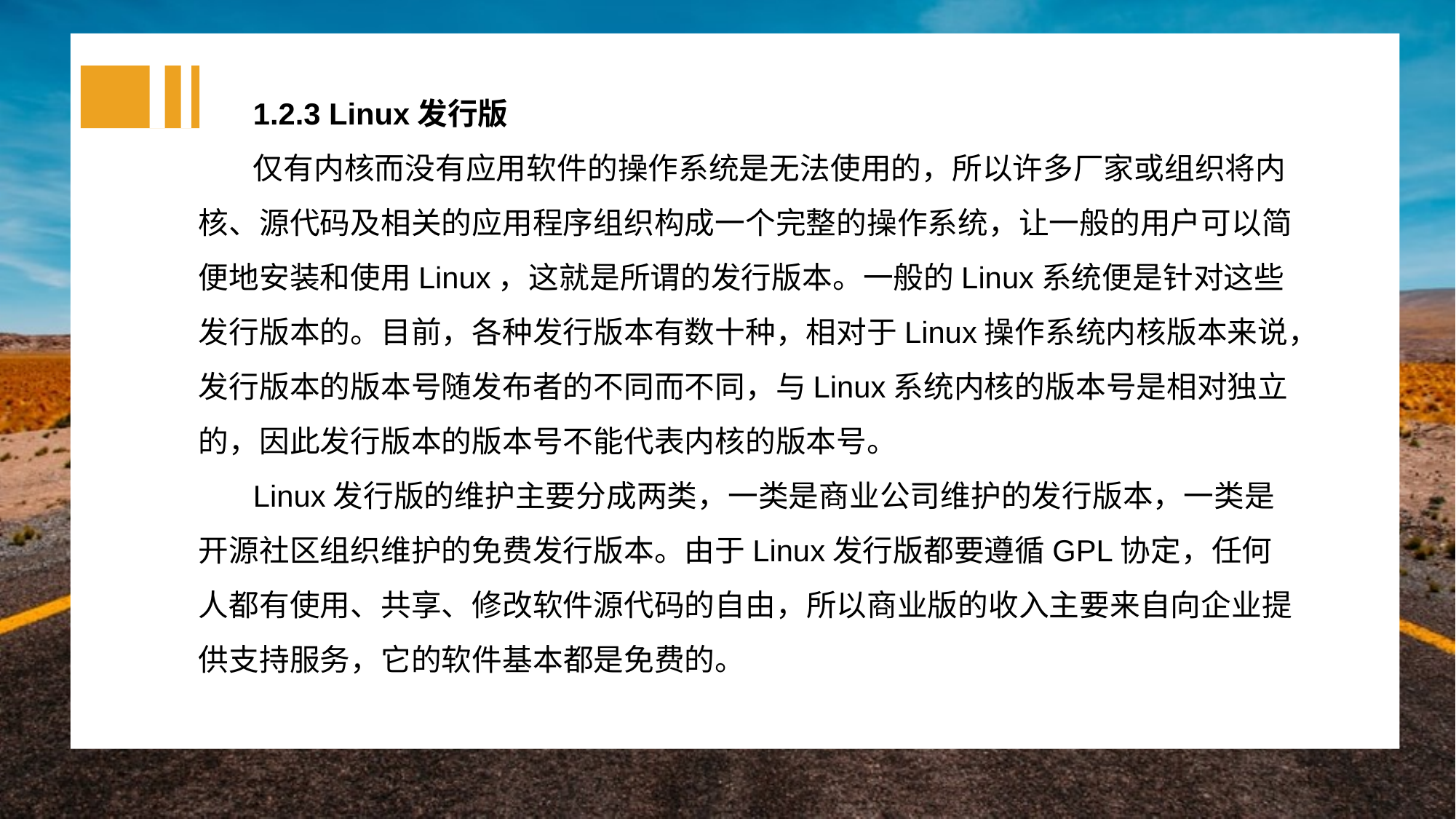

1.2.3 Linux发行版
仅有内核而没有应用软件的操作系统是无法使用的，所以许多厂家或组织将内核、源代码及相关的应用程序组织构成一个完整的操作系统，让一般的用户可以简便地安装和使用Linux，这就是所谓的发行版本。一般的Linux系统便是针对这些发行版本的。目前，各种发行版本有数十种，相对于Linux操作系统内核版本来说，发行版本的版本号随发布者的不同而不同，与Linux系统内核的版本号是相对独立的，因此发行版本的版本号不能代表内核的版本号。
Linux发行版的维护主要分成两类，一类是商业公司维护的发行版本，一类是开源社区组织维护的免费发行版本。由于Linux发行版都要遵循GPL协定，任何人都有使用、共享、修改软件源代码的自由，所以商业版的收入主要来自向企业提供支持服务，它的软件基本都是免费的。